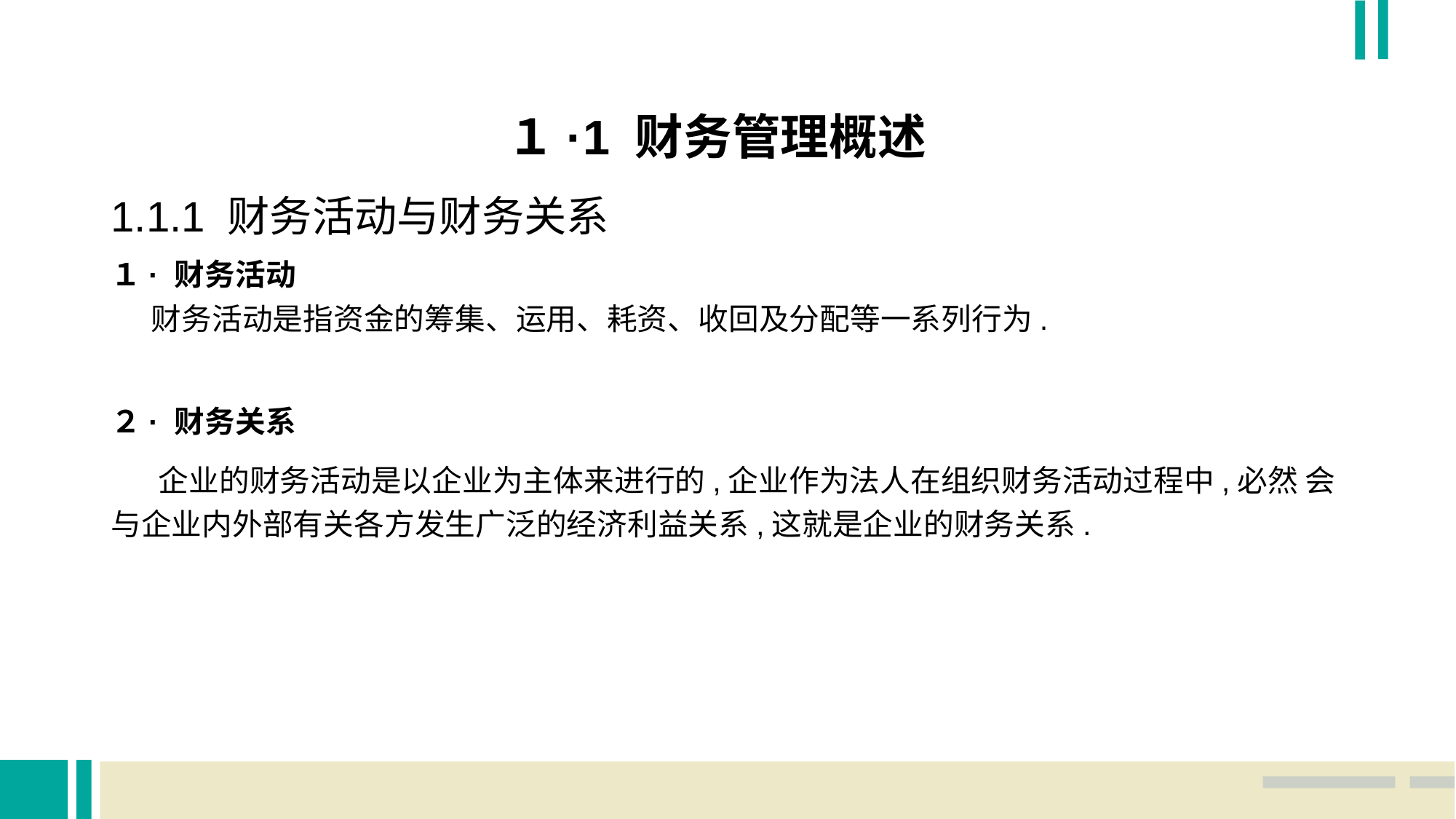

１·1 财务管理概述
1.1.1 财务活动与财务关系
１· 财务活动
      财务活动是指资金的筹集、运用、耗资、收回及分配等一系列行为.
２· 财务关系
      企业的财务活动是以企业为主体来进行的,企业作为法人在组织财务活动过程中,必然 会与企业内外部有关各方发生广泛的经济利益关系,这就是企业的财务关系.